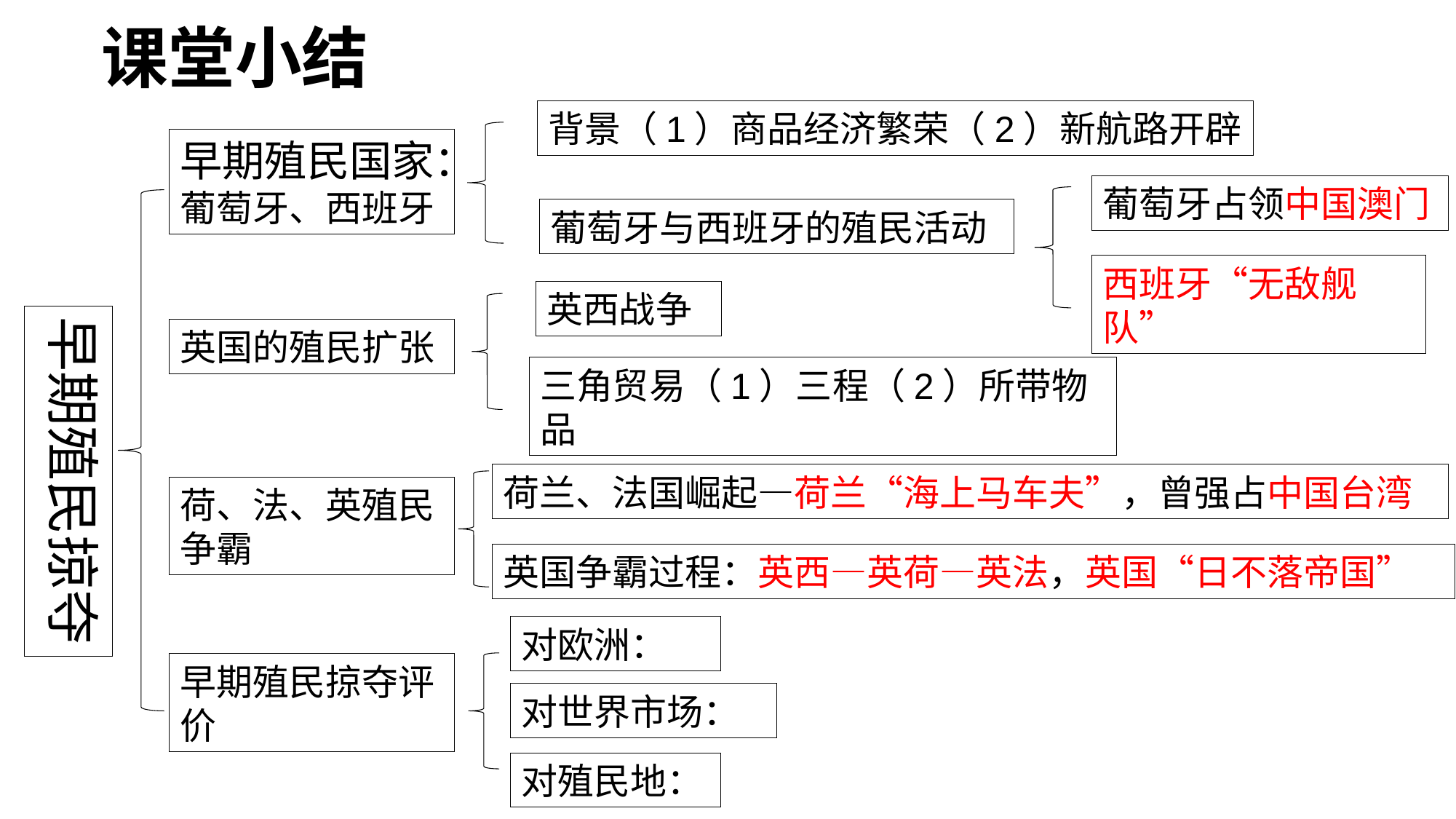

课堂小结
背景（1）商品经济繁荣（2）新航路开辟

早期殖民国家：葡萄牙、西班牙
葡萄牙占领中国澳门

葡萄牙与西班牙的殖民活动
西班牙“无敌舰队”
英西战争

早期殖民掠夺
英国的殖民扩张
三角贸易（1）三程（2）所带物品
荷兰、法国崛起—荷兰“海上马车夫”，曾强占中国台湾

荷、法、英殖民争霸
英国争霸过程：英西—英荷—英法，英国“日不落帝国”
对欧洲：

早期殖民掠夺评价
对世界市场：
对殖民地：